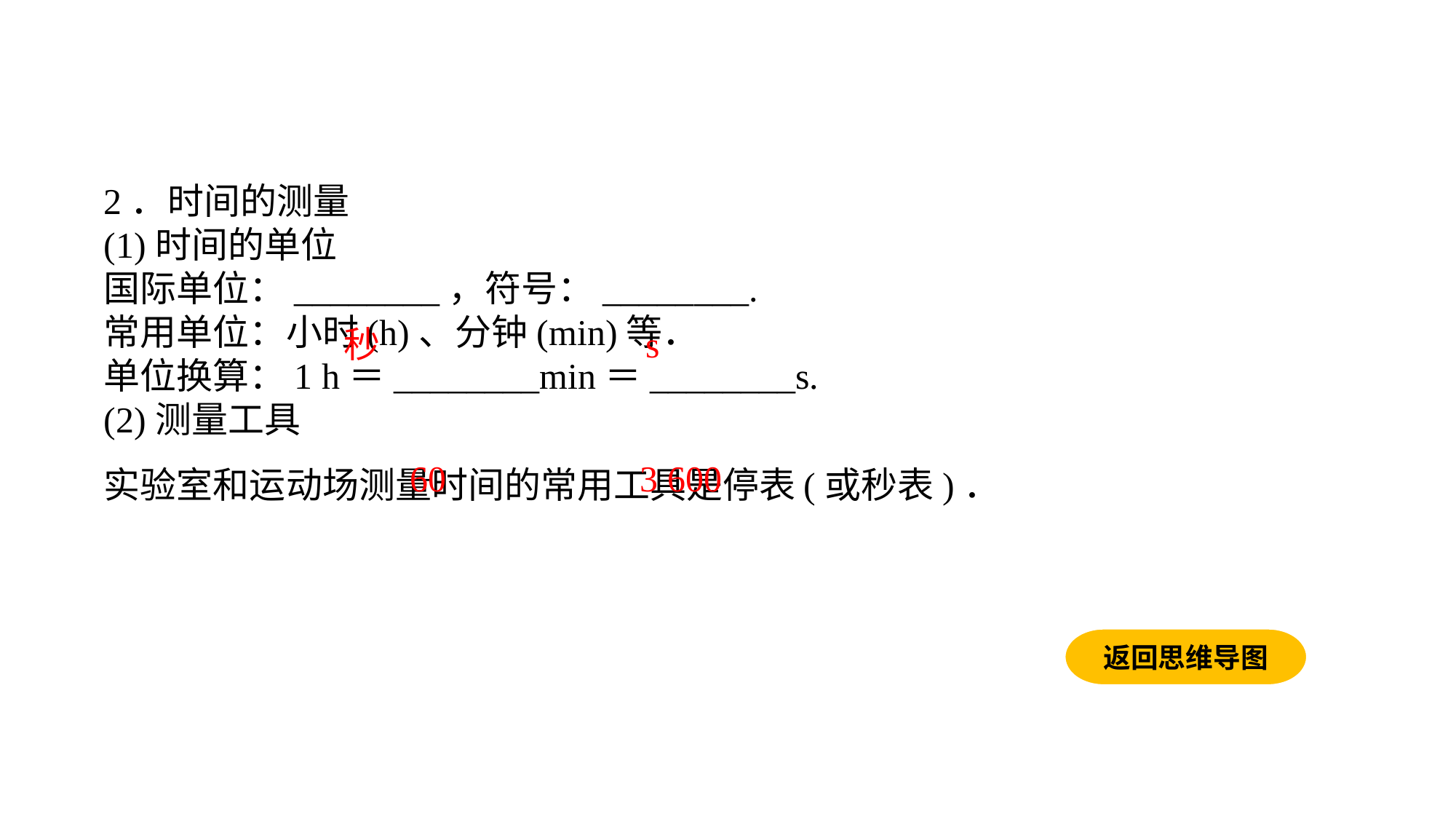

2．时间的测量(1)时间的单位国际单位：________，符号：________.常用单位：小时(h)、分钟(min)等．单位换算：1 h＝________min＝________s.(2)测量工具实验室和运动场测量时间的常用工具是停表(或秒表)．
秒
s
60
3 600
返回思维导图